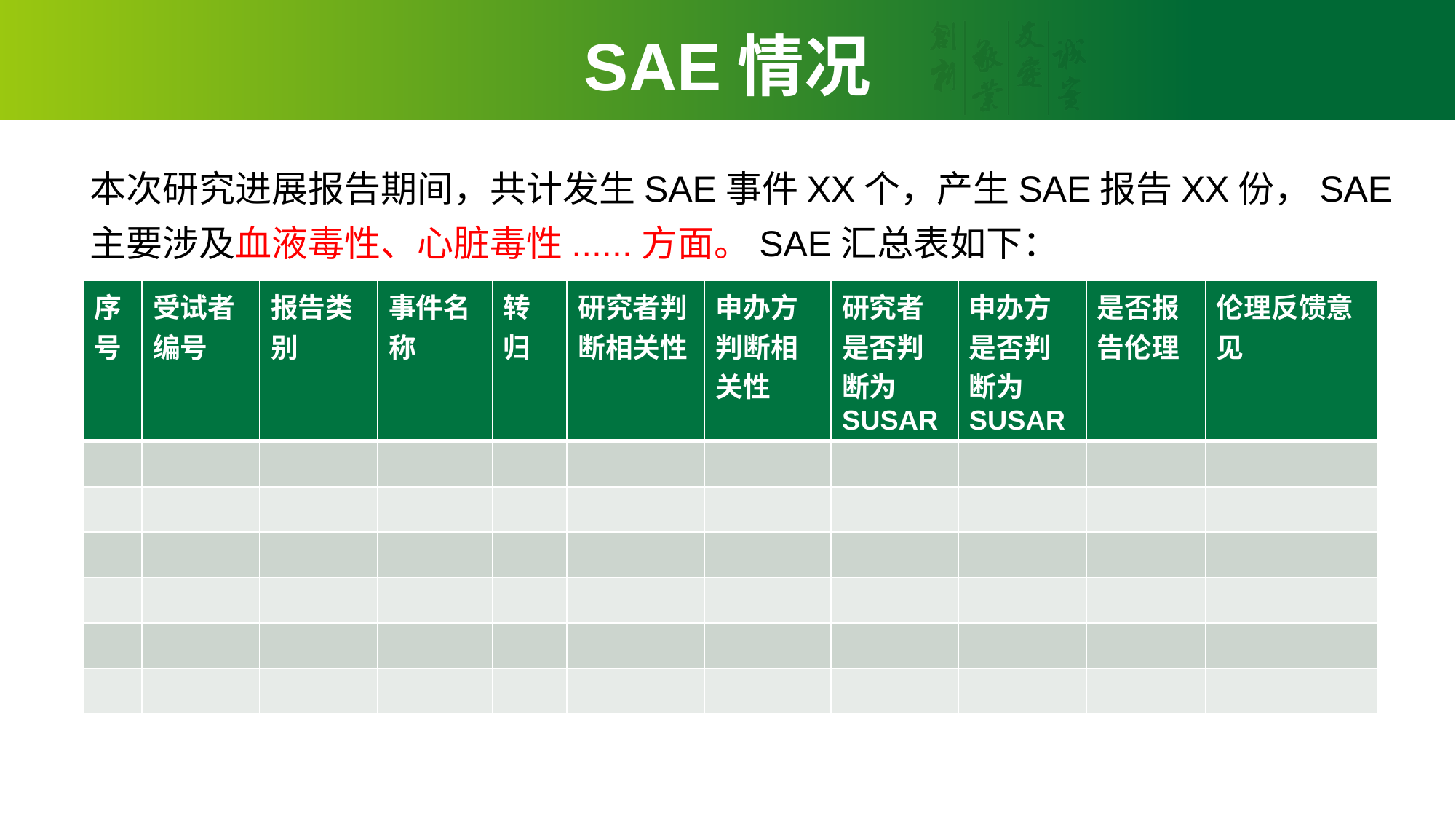

# SAE情况
本次研究进展报告期间，共计发生SAE事件XX个，产生SAE报告XX份，SAE主要涉及血液毒性、心脏毒性......方面。SAE汇总表如下：

| 序号 | 受试者编号 | 报告类别 | 事件名称 | 转归 | 研究者判断相关性 | 申办方判断相关性 | 研究者是否判断为SUSAR | 申办方是否判断为SUSAR | 是否报告伦理 | 伦理反馈意见 |
| --- | --- | --- | --- | --- | --- | --- | --- | --- | --- | --- |
|  |  |  |  |  |  |  |  |  |  |  |
|  |  |  |  |  |  |  |  |  |  |  |
|  |  |  |  |  |  |  |  |  |  |  |
|  |  |  |  |  |  |  |  |  |  |  |
|  |  |  |  |  |  |  |  |  |  |  |
|  |  |  |  |  |  |  |  |  |  |  |